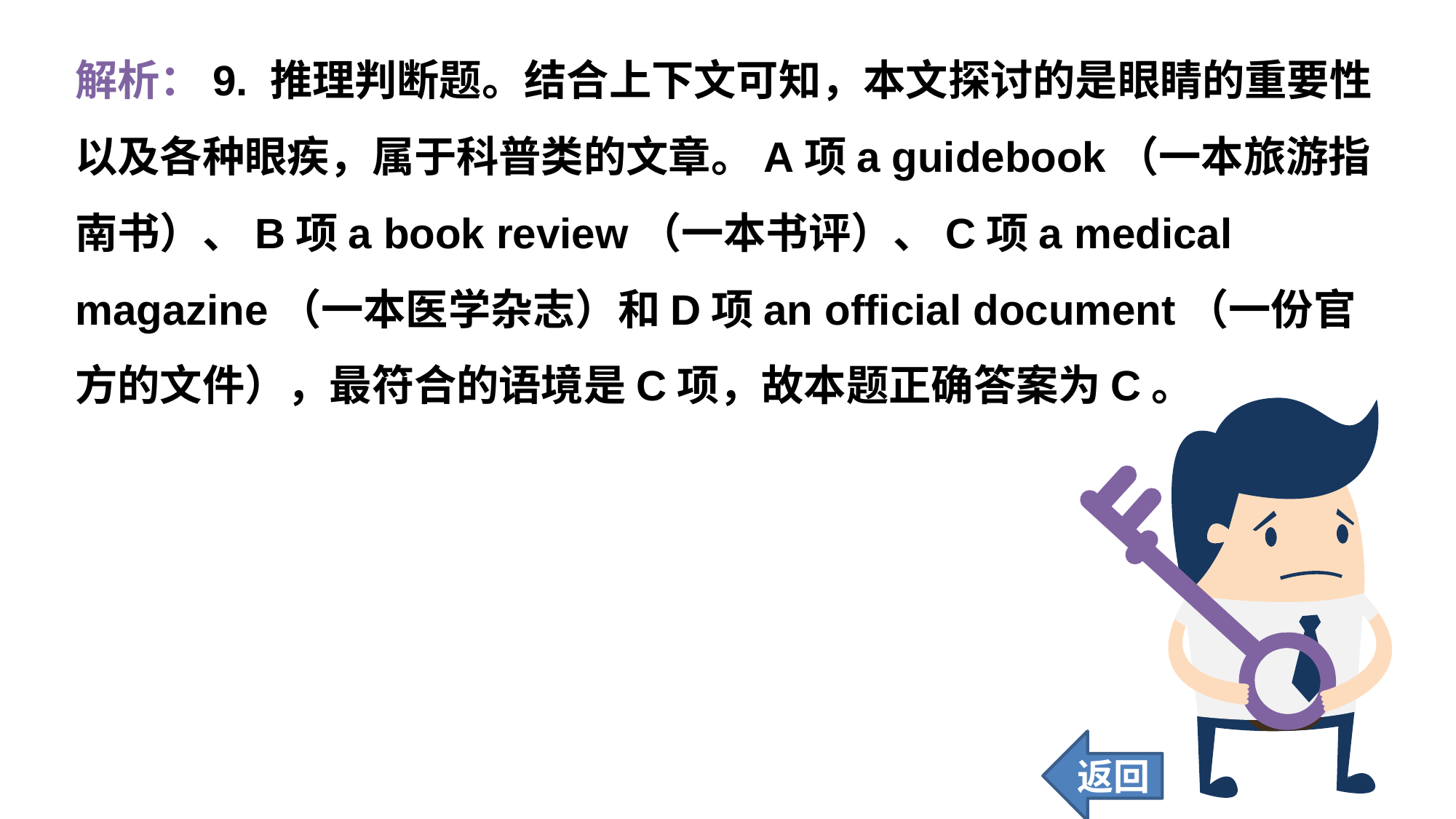

解析：9. 推理判断题。结合上下文可知，本文探讨的是眼睛的重要性以及各种眼疾，属于科普类的文章。A项a guidebook（一本旅游指南书）、B项a book review（一本书评）、C项a medical magazine（一本医学杂志）和D项an official document（一份官方的文件），最符合的语境是C项，故本题正确答案为C。

返回
153